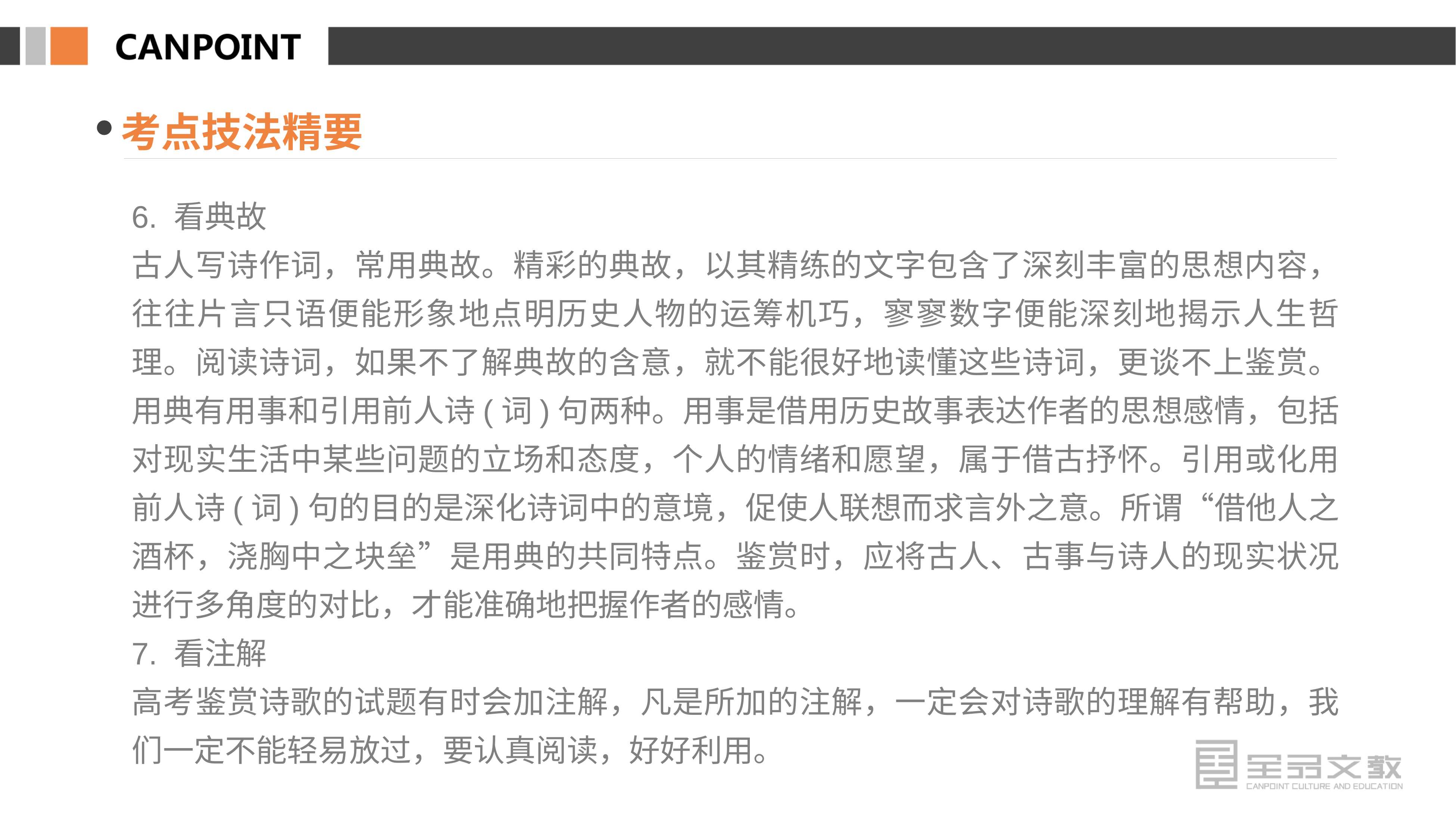

考点技法精要

6. 看典故
古人写诗作词，常用典故。精彩的典故，以其精练的文字包含了深刻丰富的思想内容，往往片言只语便能形象地点明历史人物的运筹机巧，寥寥数字便能深刻地揭示人生哲理。阅读诗词，如果不了解典故的含意，就不能很好地读懂这些诗词，更谈不上鉴赏。用典有用事和引用前人诗(词)句两种。用事是借用历史故事表达作者的思想感情，包括对现实生活中某些问题的立场和态度，个人的情绪和愿望，属于借古抒怀。引用或化用前人诗(词)句的目的是深化诗词中的意境，促使人联想而求言外之意。所谓“借他人之酒杯，浇胸中之块垒”是用典的共同特点。鉴赏时，应将古人、古事与诗人的现实状况进行多角度的对比，才能准确地把握作者的感情。
7. 看注解
高考鉴赏诗歌的试题有时会加注解，凡是所加的注解，一定会对诗歌的理解有帮助，我们一定不能轻易放过，要认真阅读，好好利用。